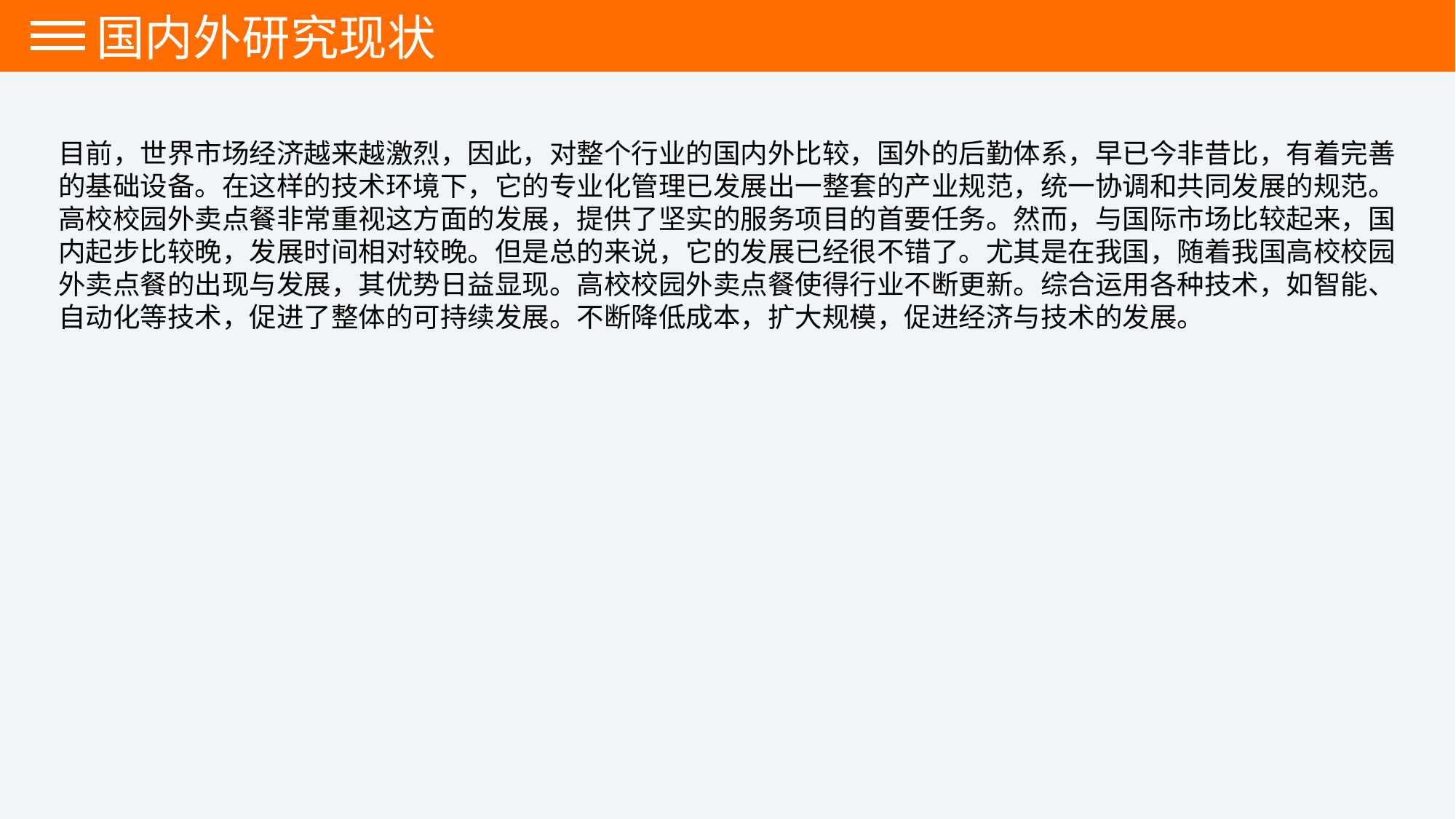

国内外研究现状
目前，世界市场经济越来越激烈，因此，对整个行业的国内外比较，国外的后勤体系，早已今非昔比，有着完善的基础设备。在这样的技术环境下，它的专业化管理已发展出一整套的产业规范，统一协调和共同发展的规范。高校校园外卖点餐非常重视这方面的发展，提供了坚实的服务项目的首要任务。然而，与国际市场比较起来，国内起步比较晚，发展时间相对较晚。但是总的来说，它的发展已经很不错了。尤其是在我国，随着我国高校校园外卖点餐的出现与发展，其优势日益显现。高校校园外卖点餐使得行业不断更新。综合运用各种技术，如智能、自动化等技术，促进了整体的可持续发展。不断降低成本，扩大规模，促进经济与技术的发展。